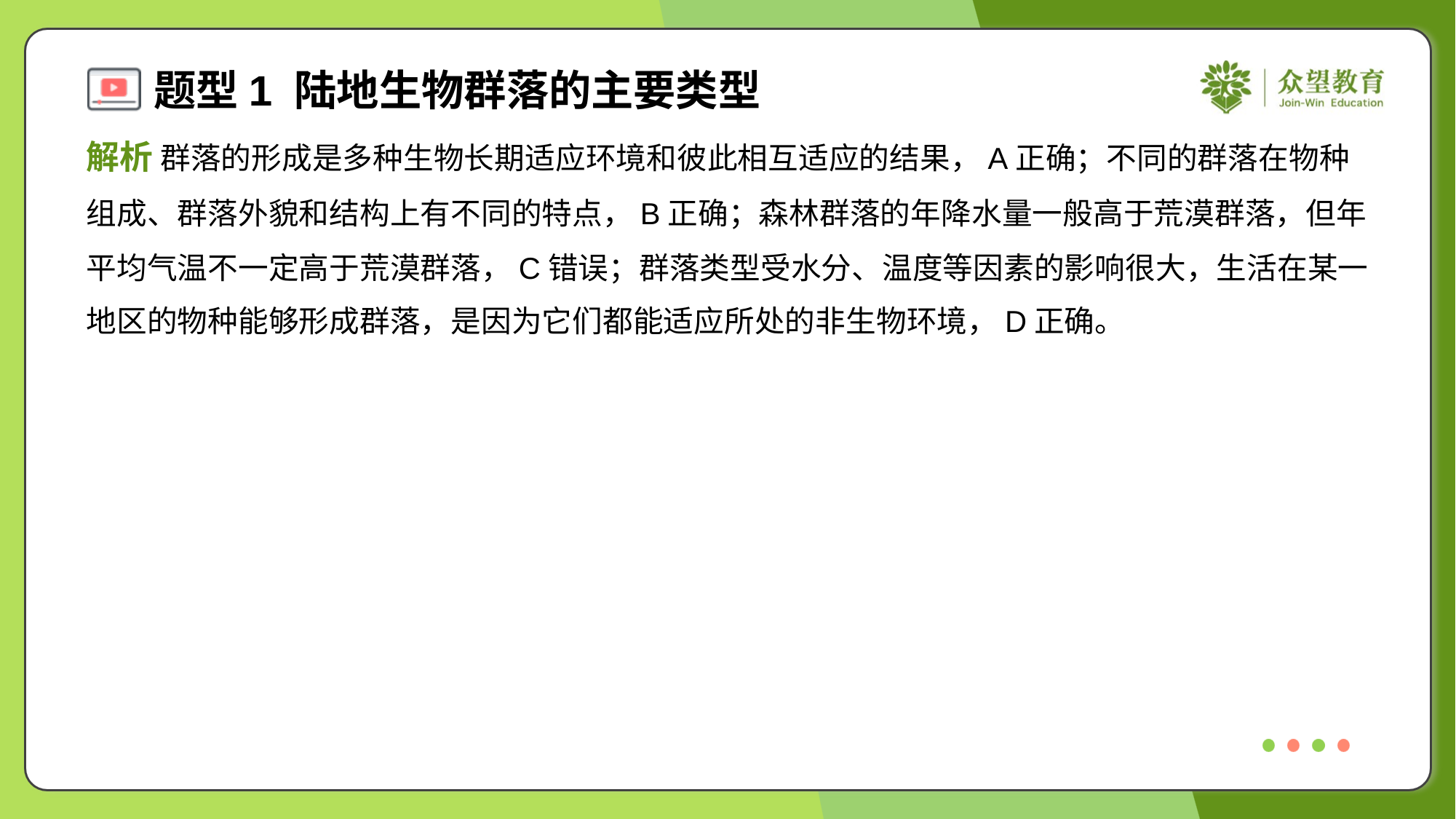

解析 群落的形成是多种生物长期适应环境和彼此相互适应的结果，A正确；不同的群落在物种
组成、群落外貌和结构上有不同的特点，B正确；森林群落的年降水量一般高于荒漠群落，但年
平均气温不一定高于荒漠群落，C错误；群落类型受水分、温度等因素的影响很大，生活在某一
地区的物种能够形成群落，是因为它们都能适应所处的非生物环境，D正确。